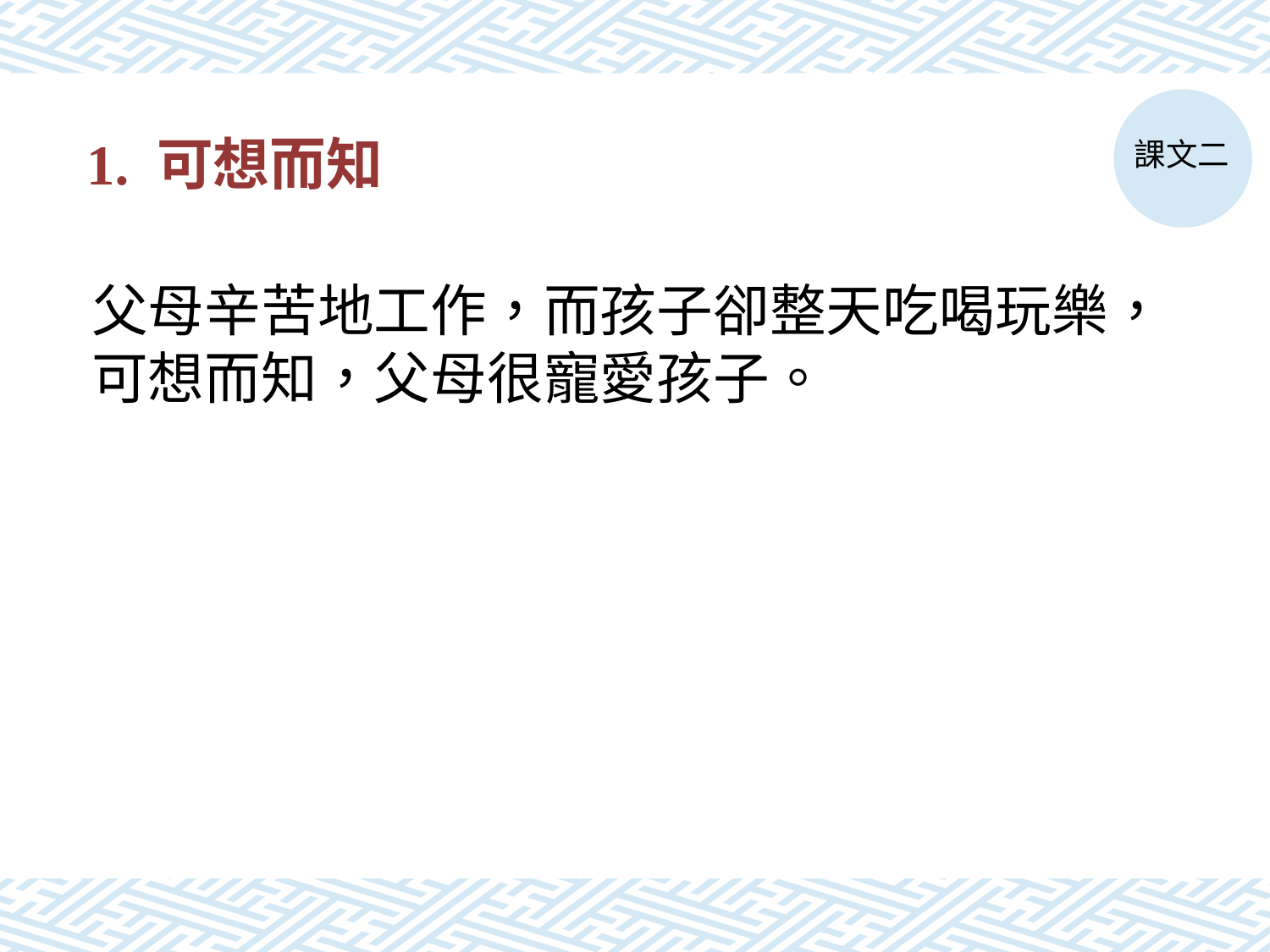

課文二
# 1. 可想而知
父母辛苦地工作，而孩子卻整天吃喝玩樂，可想而知，父母很寵愛孩子。